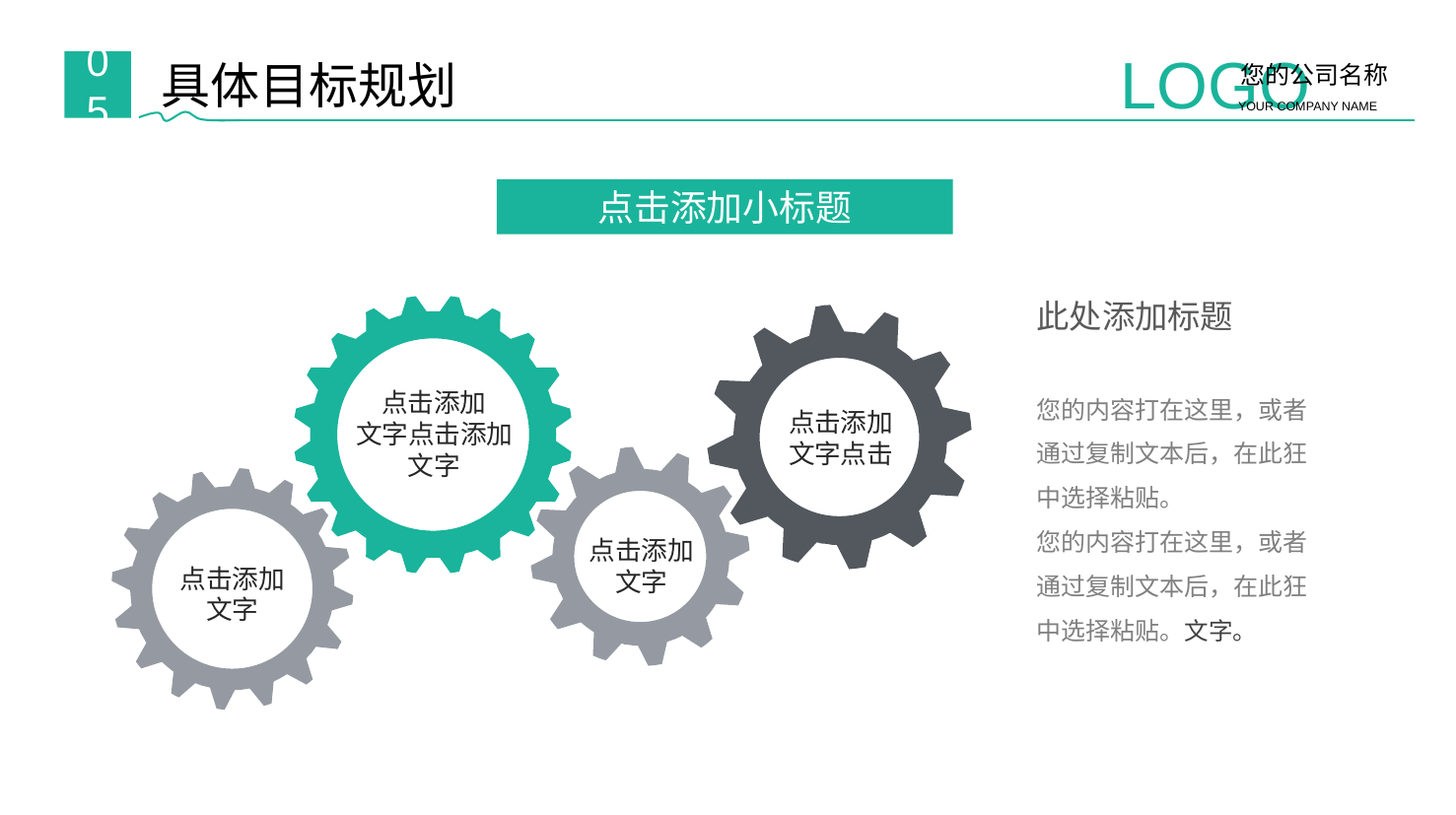

LOGO
您的公司名称
YOUR COMPANY NAME
具体目标规划
05

点击添加小标题
此处添加标题

您的内容打在这里，或者通过复制文本后，在此狂中选择粘贴。
您的内容打在这里，或者通过复制文本后，在此狂中选择粘贴。文字。

点击添加
文字点击添加
文字
点击添加
文字点击

点击添加
文字
点击添加
文字